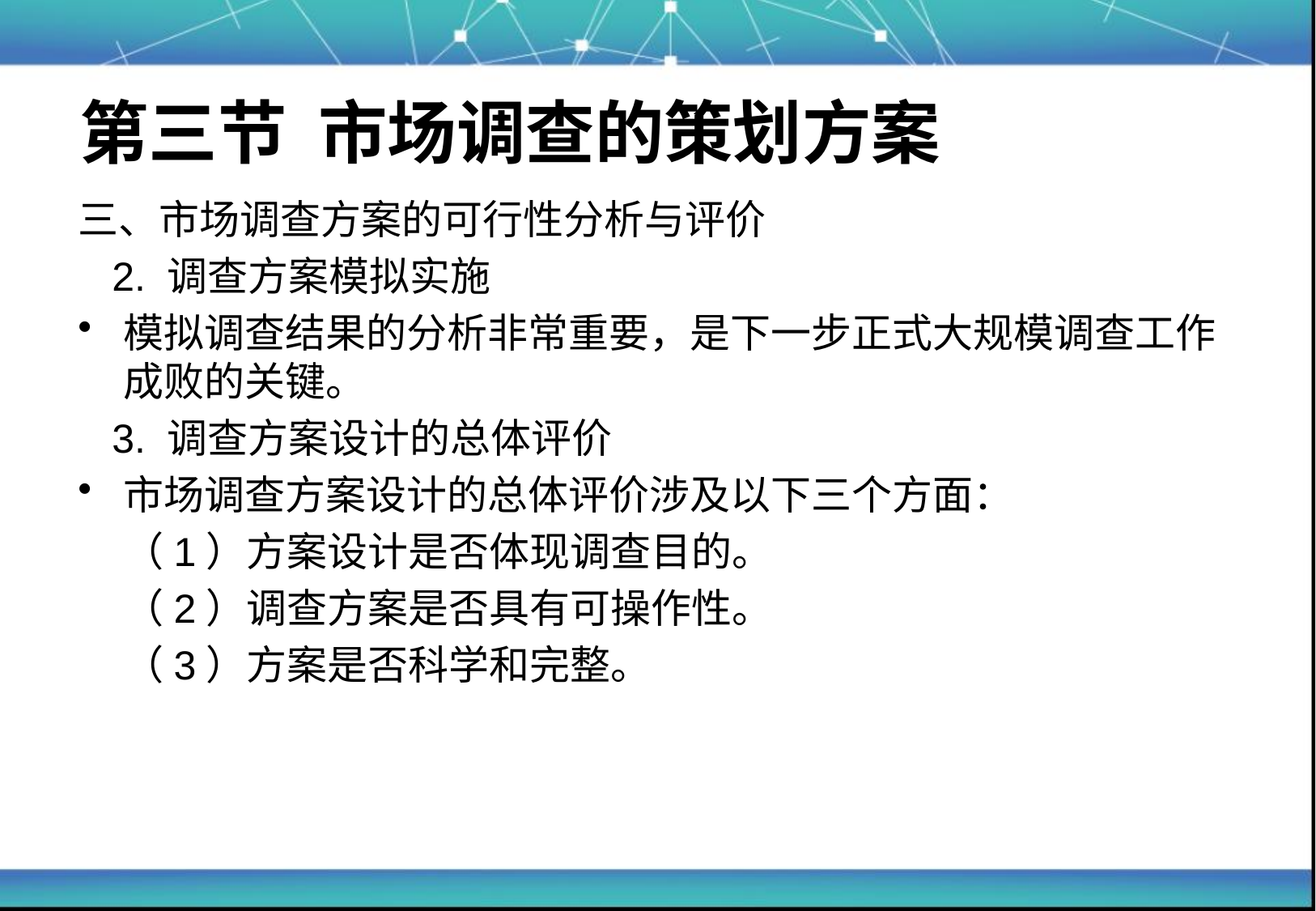

# 第三节  市场调查的策划方案
三、市场调查方案的可行性分析与评价
   2. 调查方案模拟实施
模拟调查结果的分析非常重要，是下一步正式大规模调查工作成败的关键。
   3. 调查方案设计的总体评价
市场调查方案设计的总体评价涉及以下三个方面：
	（1）方案设计是否体现调查目的。
	（2）调查方案是否具有可操作性。
	（3）方案是否科学和完整。